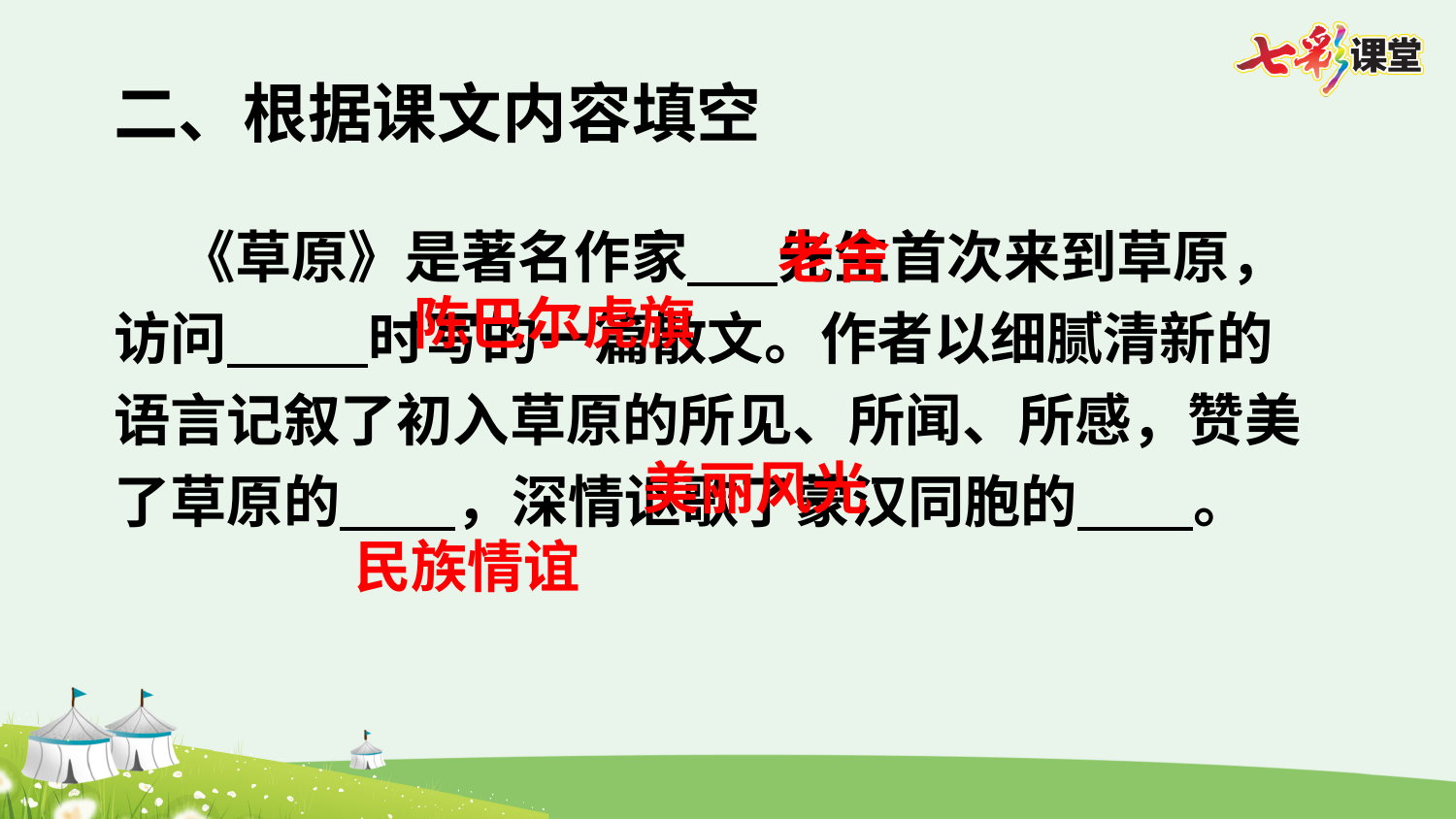

二、根据课文内容填空
    《草原》是著名作家       先生首次来到草原，访问           时写的一篇散文。作者以细腻清新的语言记叙了初入草原的所见、所闻、所感，赞美了草原的         ，深情讴歌了蒙汉同胞的         。
老舍
陈巴尔虎旗
美丽风光
民族情谊